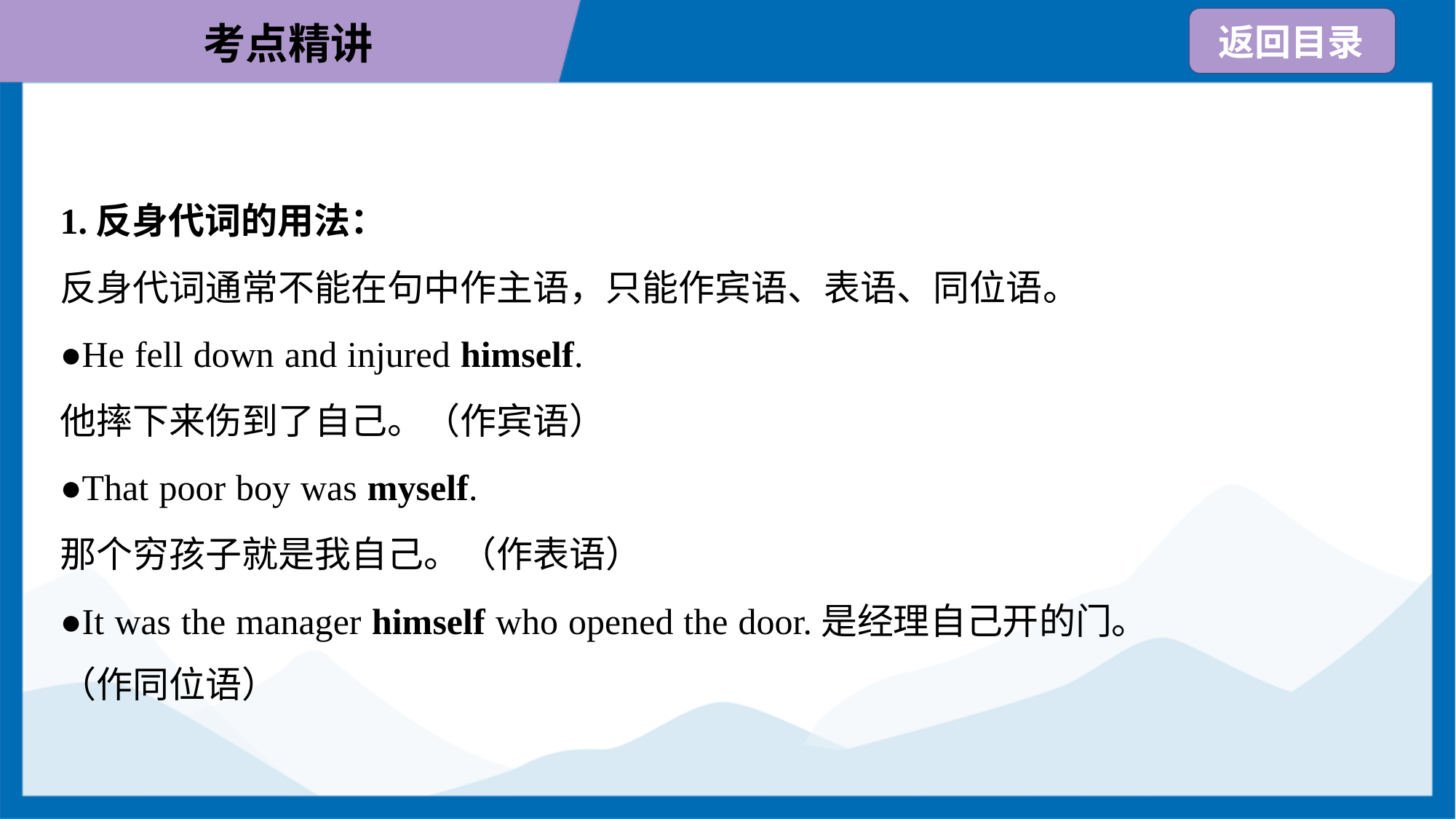

1.反身代词的用法：
反身代词通常不能在句中作主语，只能作宾语、表语、同位语。
●He fell down and injured himself.
他摔下来伤到了自己。（作宾语）
●That poor boy was myself.
那个穷孩子就是我自己。（作表语）
●It was the manager himself who opened the door.是经理自己开的门。
（作同位语）